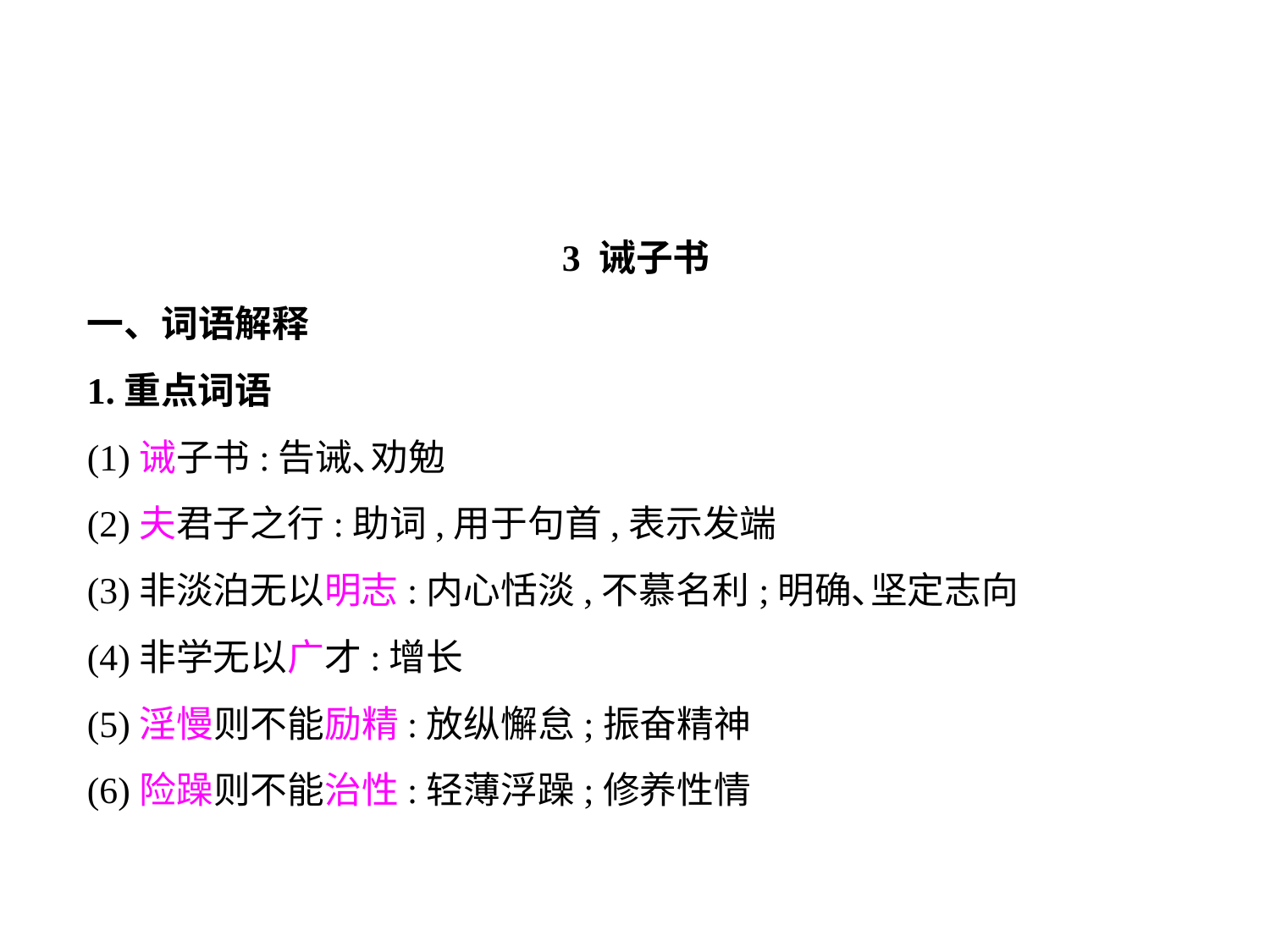

3 诫子书
一、词语解释
1.重点词语
(1)诫子书:告诫､劝勉
(2)夫君子之行:助词,用于句首,表示发端
(3)非淡泊无以明志:内心恬淡,不慕名利;明确､坚定志向
(4)非学无以广才:增长
(5)淫慢则不能励精:放纵懈怠;振奋精神
(6)险躁则不能治性:轻薄浮躁;修养性情